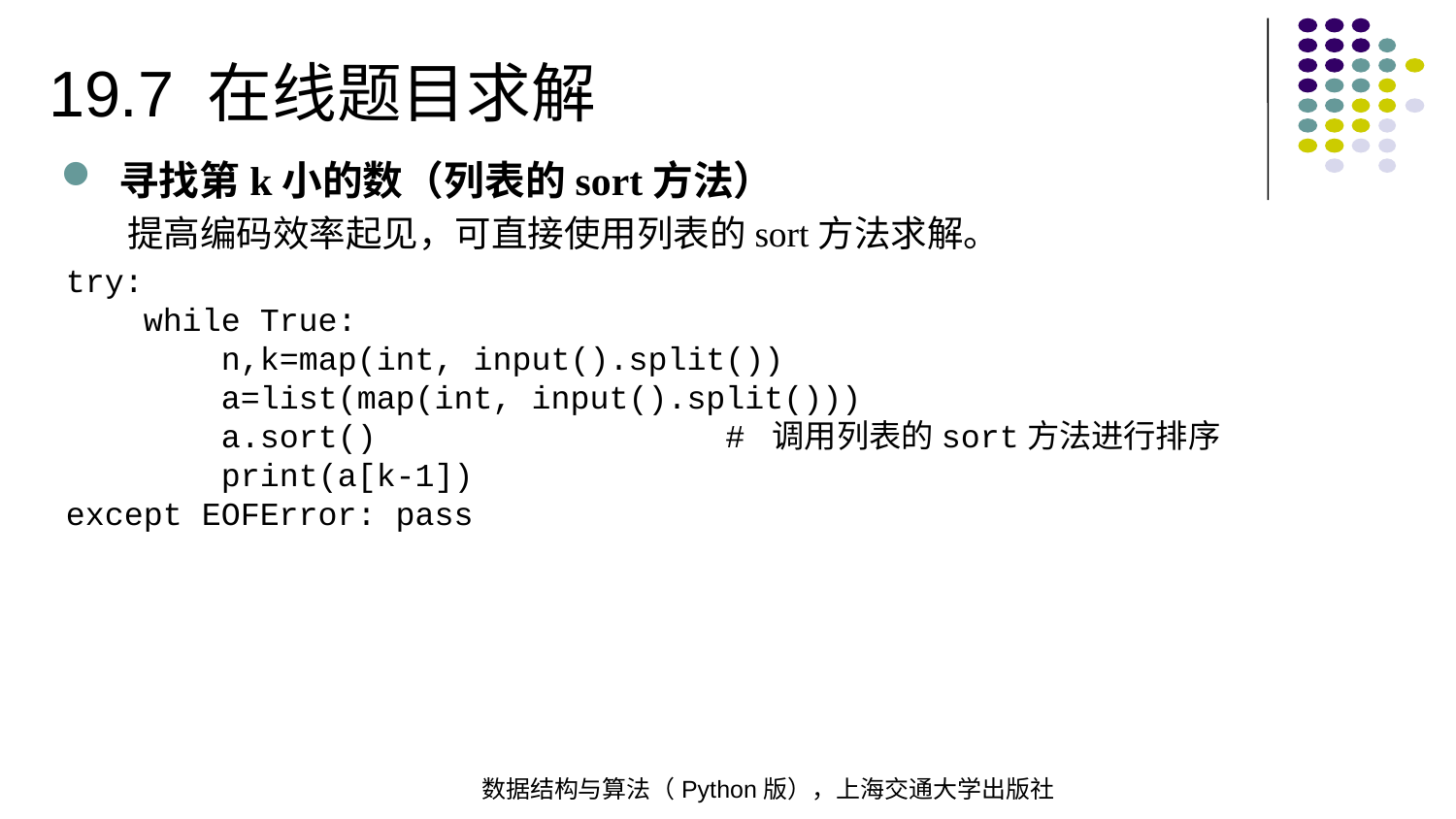

19.7 在线题目求解
寻找第k小的数（列表的sort方法）
     提高编码效率起见，可直接使用列表的sort方法求解。
try:
    while True:
        n,k=map(int, input().split())
        a=list(map(int, input().split()))
        a.sort()                  # 调用列表的sort方法进行排序
        print(a[k-1])
except EOFError: pass